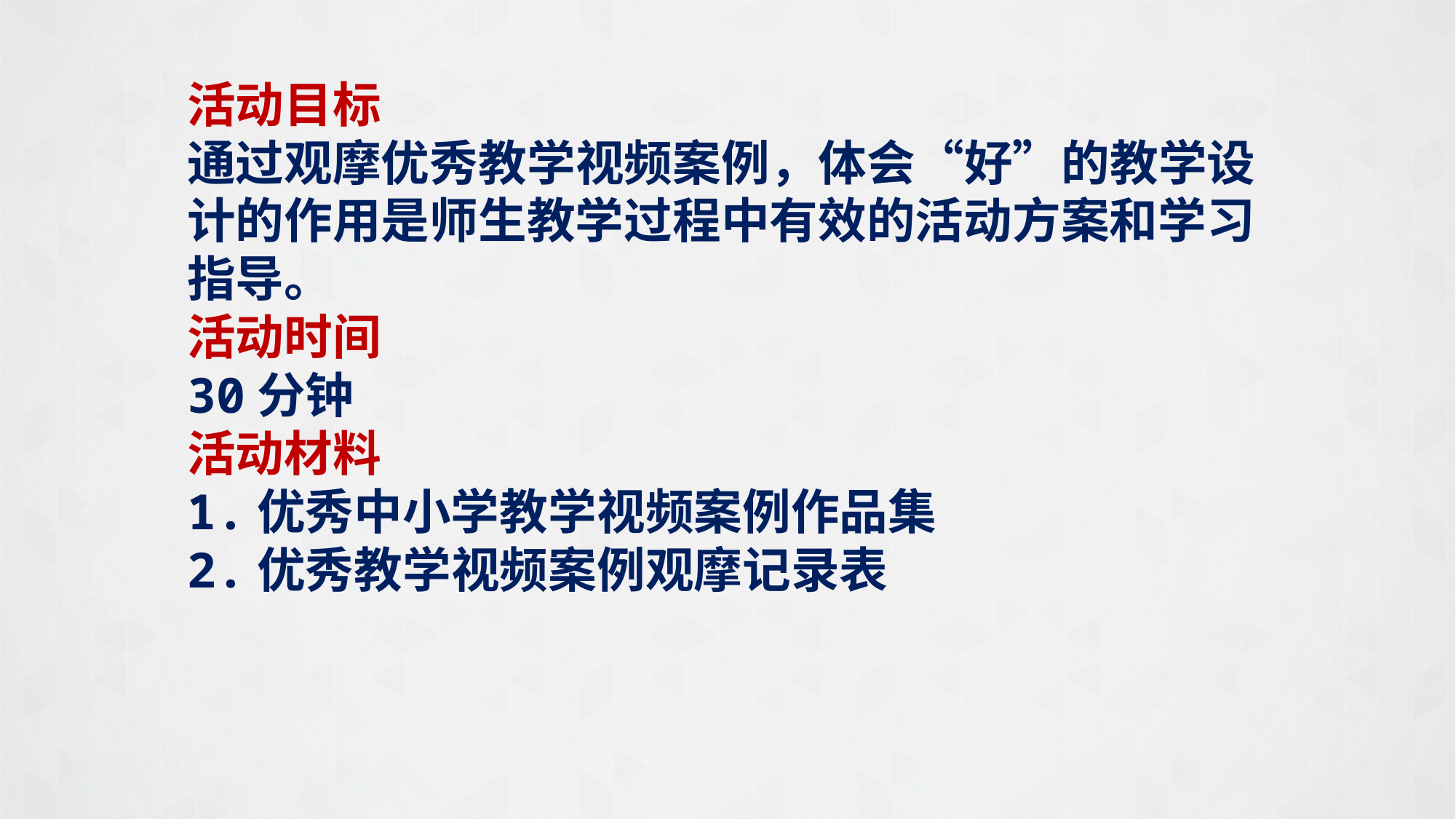

活动目标
通过观摩优秀教学视频案例，体会“好”的教学设计的作用是师生教学过程中有效的活动方案和学习指导。
活动时间
30分钟
活动材料
1.优秀中小学教学视频案例作品集
2.优秀教学视频案例观摩记录表